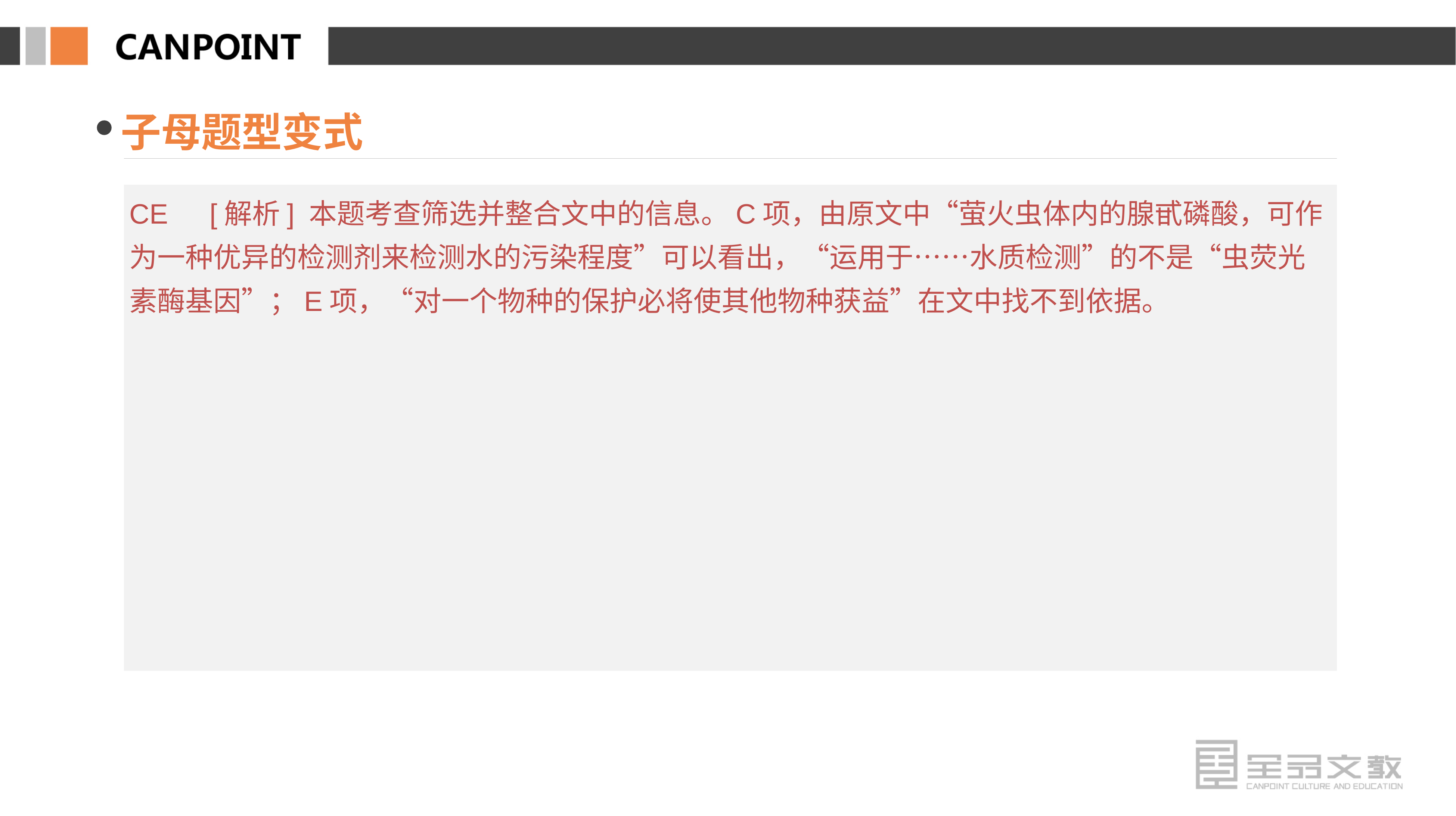

子母题型变式

CE　[解析] 本题考查筛选并整合文中的信息。C项，由原文中“萤火虫体内的腺甙磷酸，可作为一种优异的检测剂来检测水的污染程度”可以看出，“运用于……水质检测”的不是“虫荧光素酶基因”；E项，“对一个物种的保护必将使其他物种获益”在文中找不到依据。